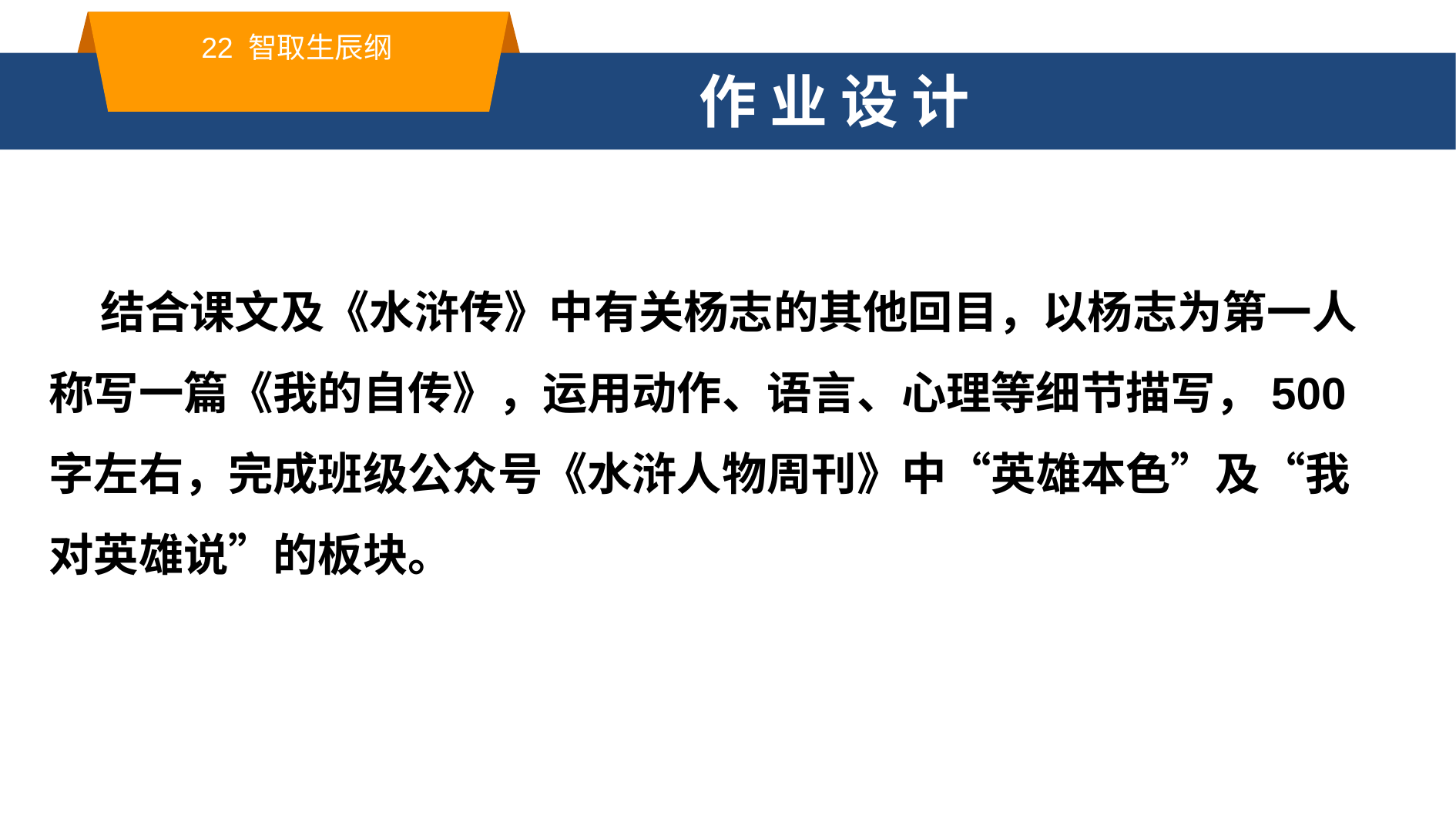

22 智取生辰纲

作 业 设 计
    结合课文及《水浒传》中有关杨志的其他回目，以杨志为第一人称写一篇《我的自传》，运用动作、语言、心理等细节描写，500 字左右，完成班级公众号《水浒人物周刊》中“英雄本色”及“我对英雄说”的板块。